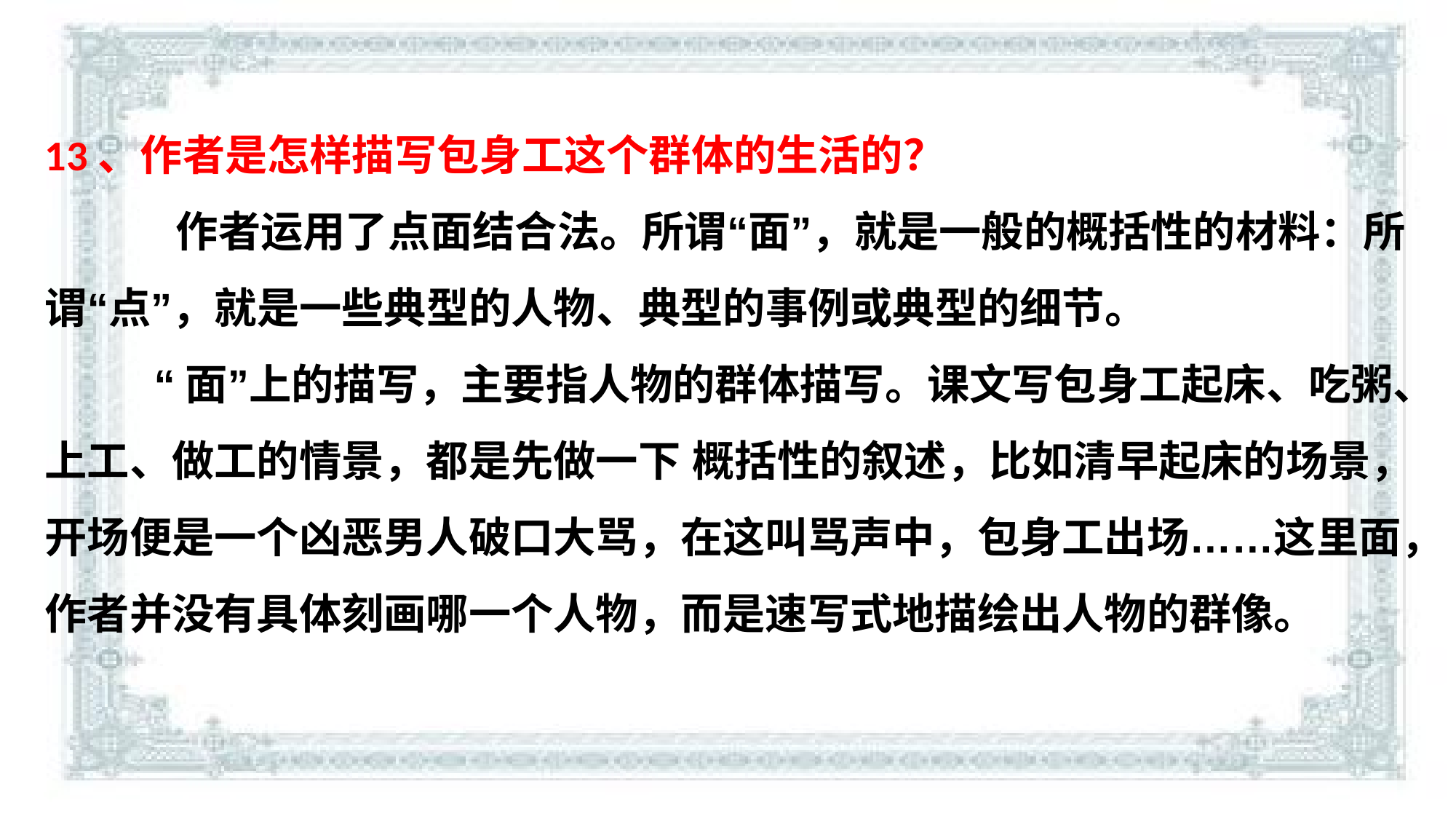

13、作者是怎样描写包身工这个群体的生活的？
	 作者运用了点面结合法。所谓“面”，就是一般的概括性的材料：所谓“点”，就是一些典型的人物、典型的事例或典型的细节。
	“面”上的描写，主要指人物的群体描写。课文写包身工起床、吃粥、上工、做工的情景，都是先做一下 概括性的叙述，比如清早起床的场景，开场便是一个凶恶男人破口大骂，在这叫骂声中，包身工出场……这里面，作者并没有具体刻画哪一个人物，而是速写式地描绘出人物的群像。